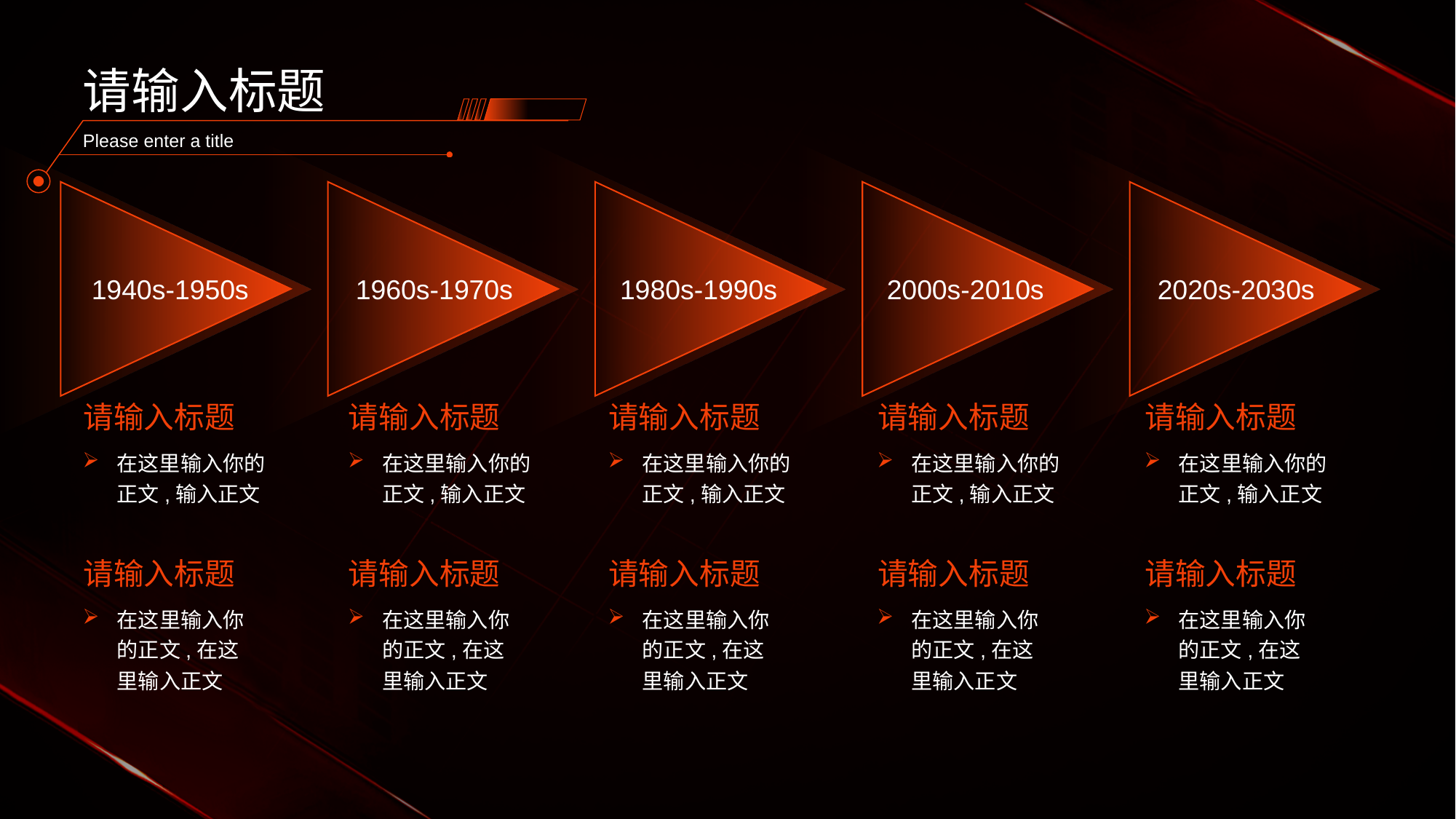

# 请输入标题
Please enter a title

1940s-1950s

1960s-1970s

1980s-1990s

2000s-2010s

2020s-2030s
请输入标题
请输入标题
请输入标题
请输入标题
请输入标题
在这里输入你的正文,输入正文
在这里输入你的正文,输入正文
在这里输入你的正文,输入正文
在这里输入你的正文,输入正文
在这里输入你的正文,输入正文
请输入标题
请输入标题
请输入标题
请输入标题
请输入标题
在这里输入你的正文,在这里输入正文
在这里输入你的正文,在这里输入正文
在这里输入你的正文,在这里输入正文
在这里输入你的正文,在这里输入正文
在这里输入你的正文,在这里输入正文